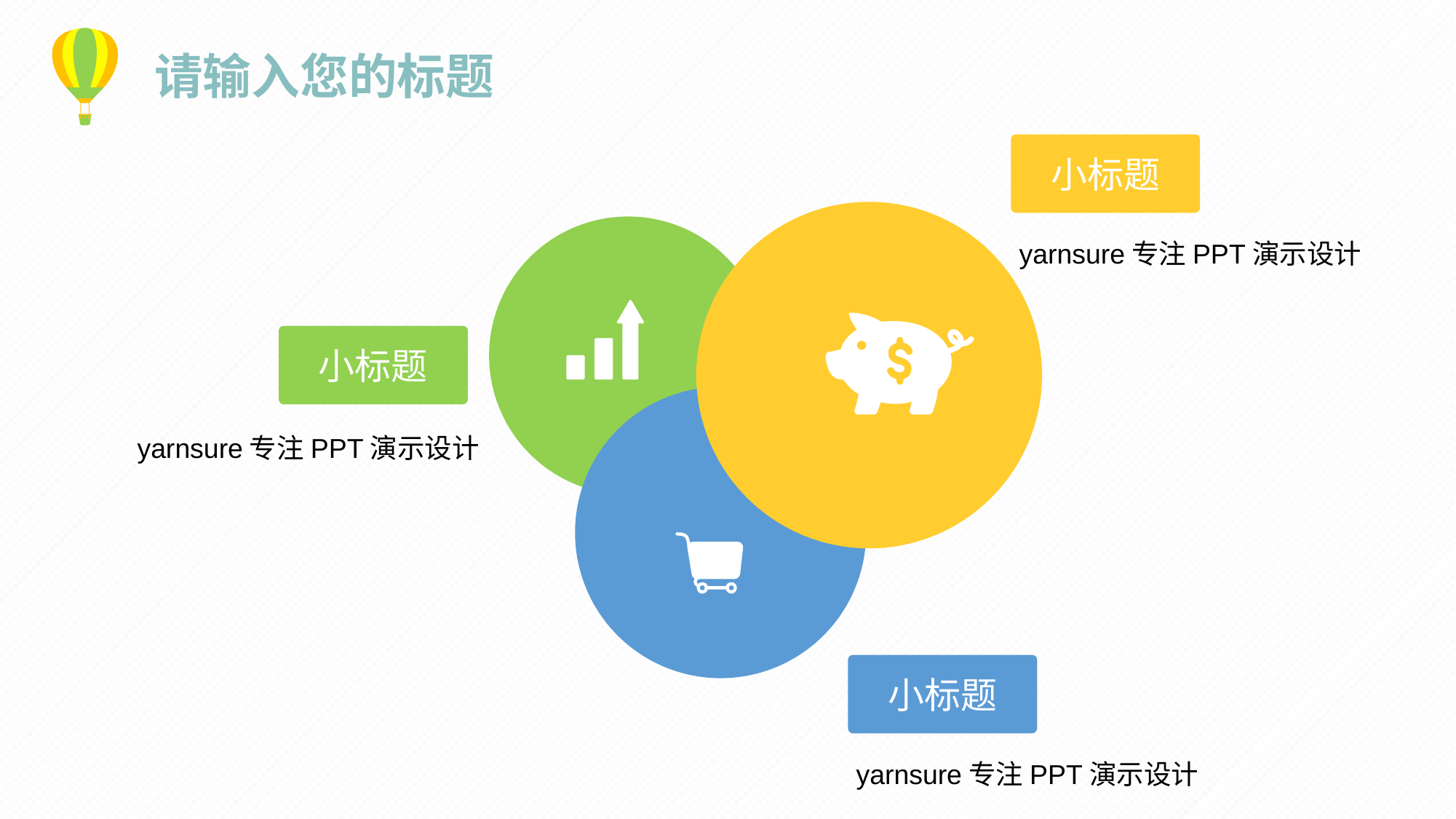

请输入您的标题

小标题

yarnsure专注PPT演示设计

小标题

yarnsure专注PPT演示设计

小标题
yarnsure专注PPT演示设计